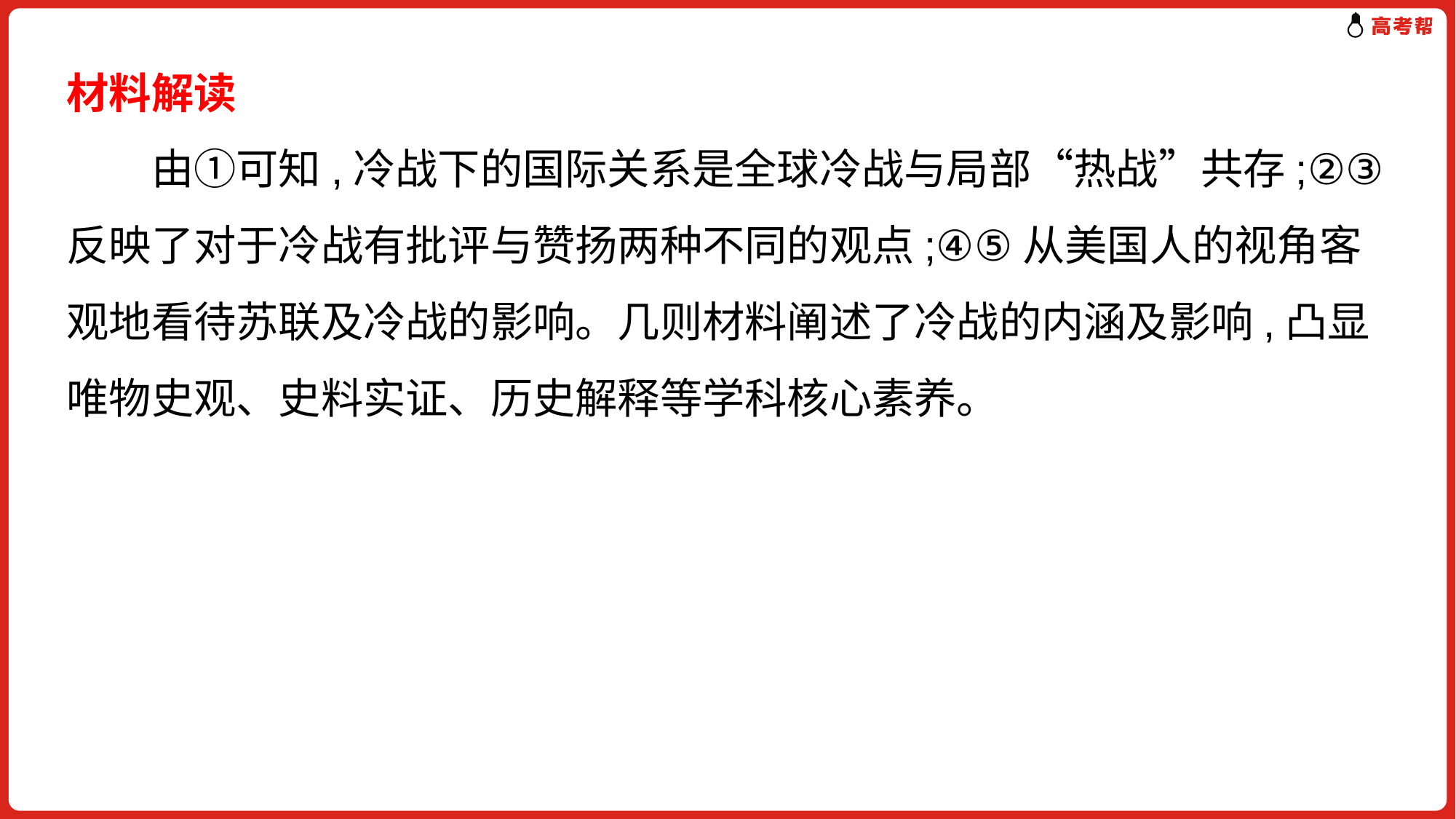

材料解读
　　由①可知,冷战下的国际关系是全球冷战与局部“热战”共存;②③反映了对于冷战有批评与赞扬两种不同的观点;④⑤从美国人的视角客观地看待苏联及冷战的影响。几则材料阐述了冷战的内涵及影响,凸显唯物史观、史料实证、历史解释等学科核心素养。